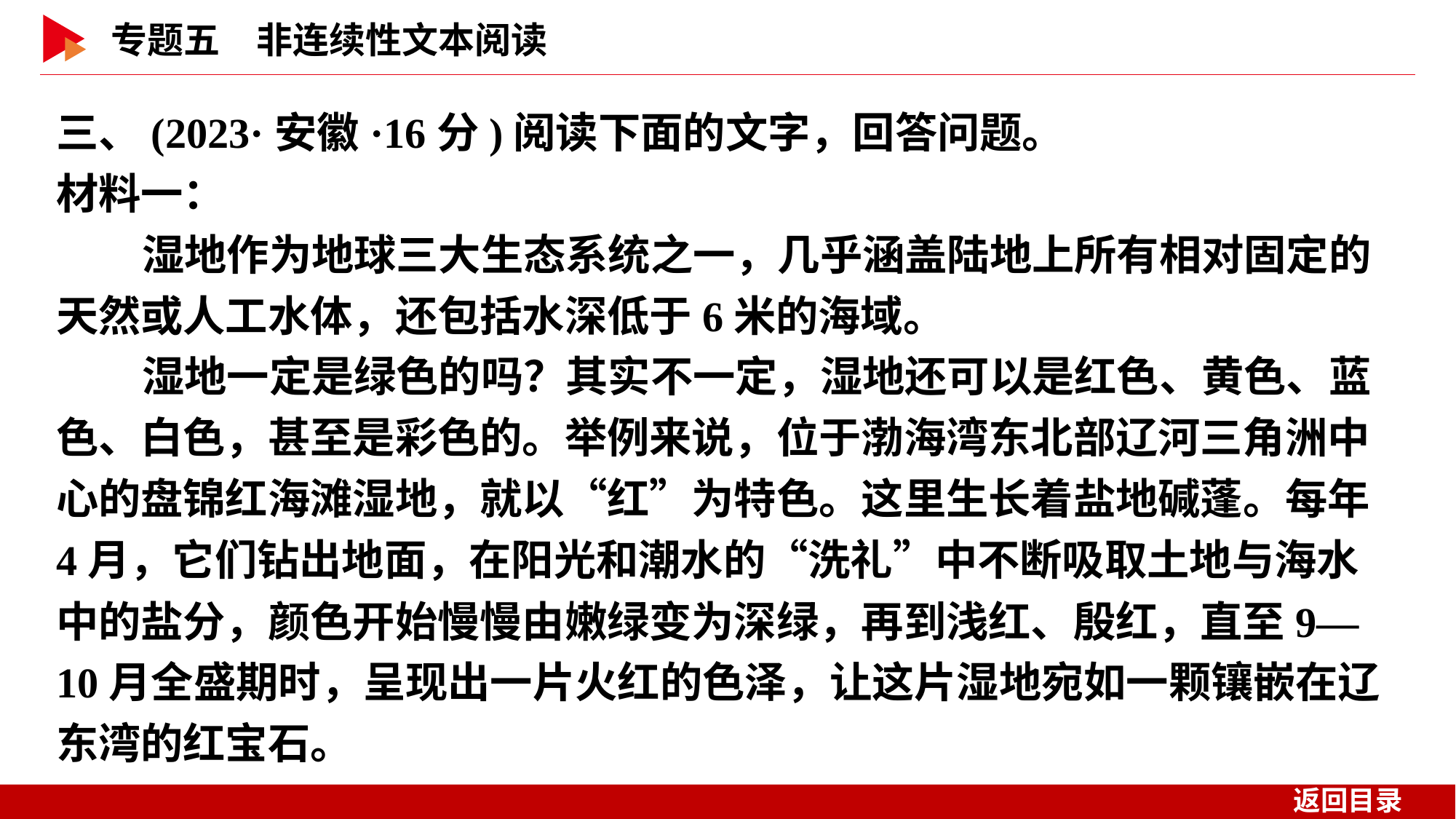

三、(2023·安徽·16分)阅读下面的文字，回答问题。
材料一：
湿地作为地球三大生态系统之一，几乎涵盖陆地上所有相对固定的天然或人工水体，还包括水深低于6米的海域。
湿地一定是绿色的吗？其实不一定，湿地还可以是红色、黄色、蓝色、白色，甚至是彩色的。举例来说，位于渤海湾东北部辽河三角洲中心的盘锦红海滩湿地，就以“红”为特色。这里生长着盐地碱蓬。每年4月，它们钻出地面，在阳光和潮水的“洗礼”中不断吸取土地与海水中的盐分，颜色开始慢慢由嫩绿变为深绿，再到浅红、殷红，直至9—10月全盛期时，呈现出一片火红的色泽，让这片湿地宛如一颗镶嵌在辽东湾的红宝石。